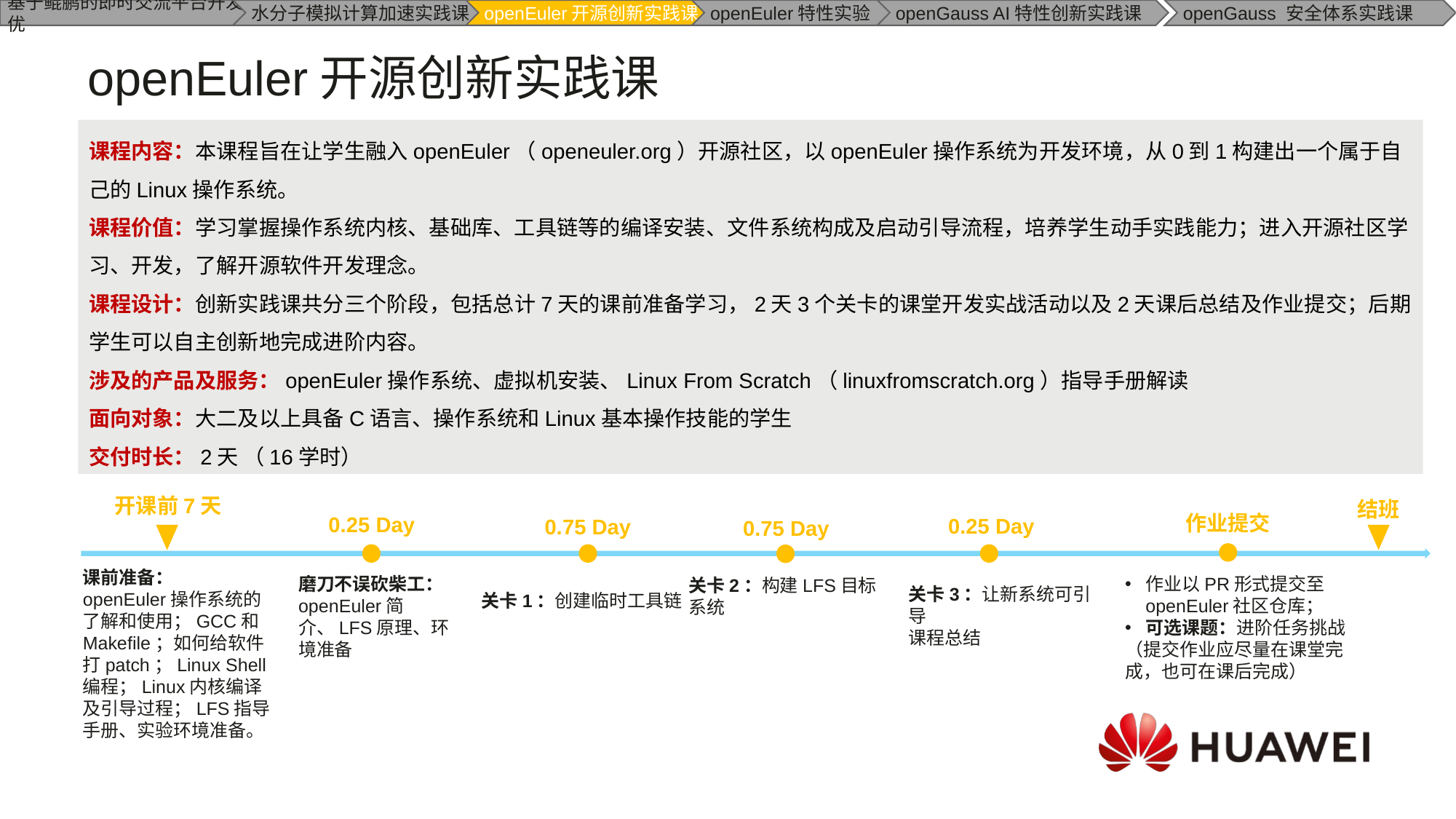

基于鲲鹏的即时交流平台开发及调优
水分子模拟计算加速实践课
openEuler开源创新实践课
openEuler特性实验
openGauss AI特性创新实践课
openGauss 安全体系实践课
# openEuler开源创新实践课
课程内容：本课程旨在让学生融入openEuler（openeuler.org）开源社区，以openEuler操作系统为开发环境，从0到1构建出一个属于自己的Linux操作系统。
课程价值：学习掌握操作系统内核、基础库、工具链等的编译安装、文件系统构成及启动引导流程，培养学生动手实践能力；进入开源社区学习、开发，了解开源软件开发理念。
课程设计：创新实践课共分三个阶段，包括总计7天的课前准备学习，2天3个关卡的课堂开发实战活动以及2天课后总结及作业提交；后期学生可以自主创新地完成进阶内容。
涉及的产品及服务：openEuler操作系统、虚拟机安装、Linux From Scratch（linuxfromscratch.org）指导手册解读
面向对象：大二及以上具备C语言、操作系统和Linux基本操作技能的学生
交付时长：2天 （16学时）
开课前7天

结班

作业提交
0.25 Day
0.25 Day
0.75 Day
0.75 Day

课前准备：
openEuler操作系统的了解和使用；GCC和Makefile；如何给软件打patch；Linux Shell编程；Linux内核编译及引导过程；LFS指导手册、实验环境准备。
磨刀不误砍柴工：openEuler简介、LFS原理、环境准备
作业以PR形式提交至openEuler社区仓库；
可选课题：进阶任务挑战
（提交作业应尽量在课堂完成，也可在课后完成）
关卡2：构建LFS目标系统
关卡3：让新系统可引导
课程总结
关卡1：创建临时工具链